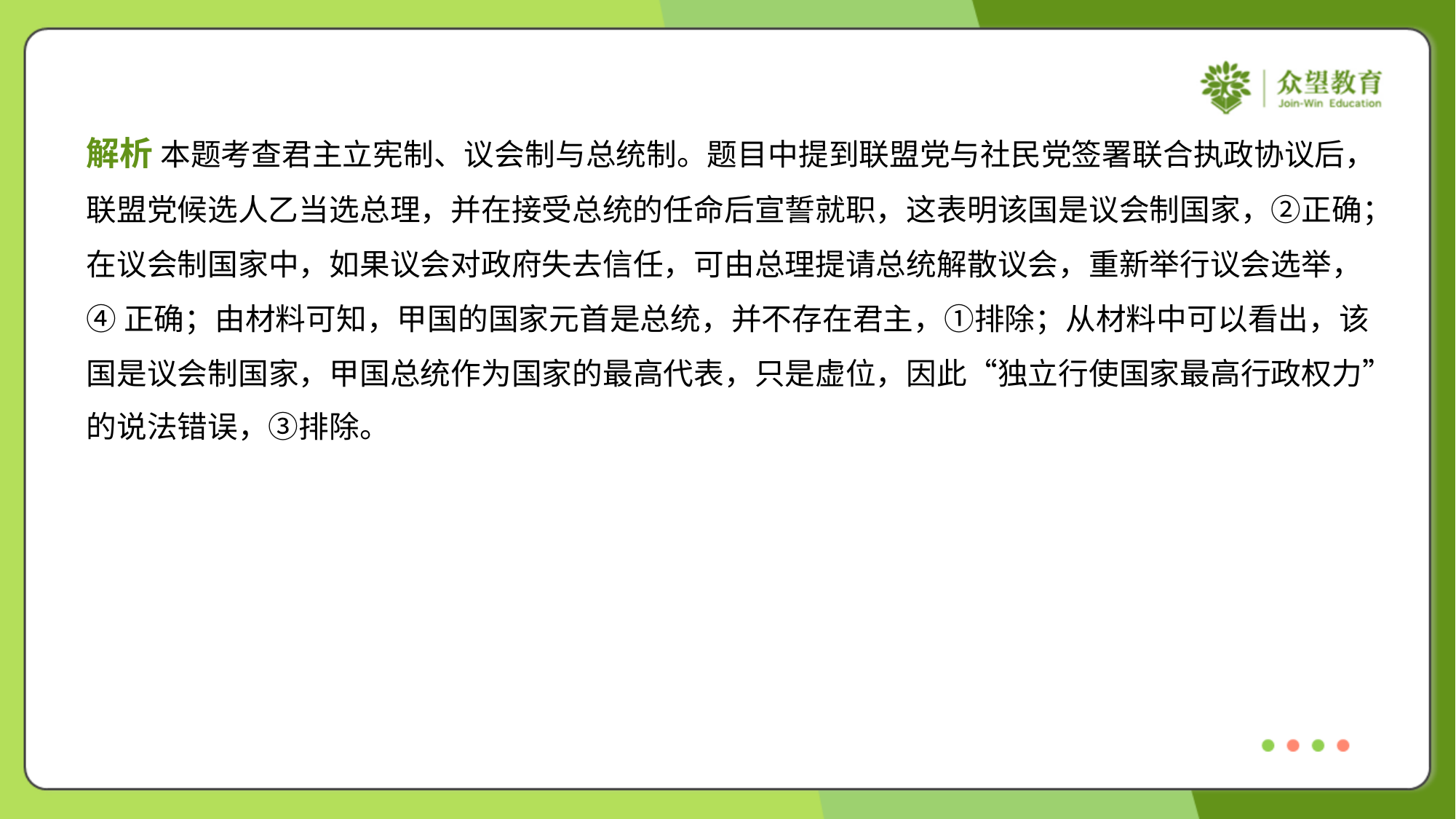

解析 本题考查君主立宪制、议会制与总统制。题目中提到联盟党与社民党签署联合执政协议后，
联盟党候选人乙当选总理，并在接受总统的任命后宣誓就职，这表明该国是议会制国家，②正确；
在议会制国家中，如果议会对政府失去信任，可由总理提请总统解散议会，重新举行议会选举，
④正确；由材料可知，甲国的国家元首是总统，并不存在君主，①排除；从材料中可以看出，该
国是议会制国家，甲国总统作为国家的最高代表，只是虚位，因此“独立行使国家最高行政权力”
的说法错误，③排除。